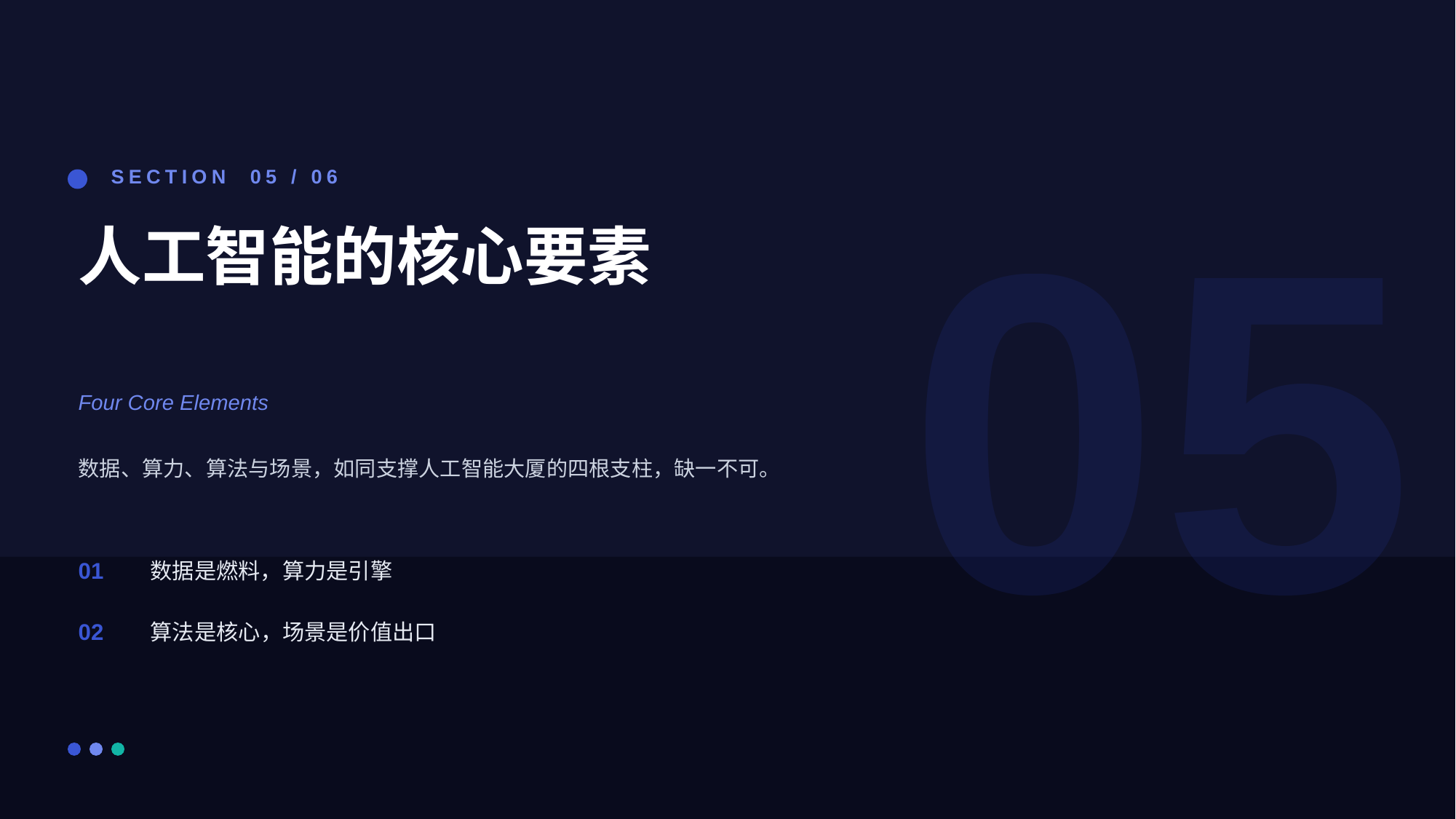

05
SECTION  05 / 06

人工智能的核心要素
Four Core Elements
数据、算力、算法与场景，如同支撑人工智能大厦的四根支柱，缺一不可。
01
数据是燃料，算力是引擎

02
算法是核心，场景是价值出口